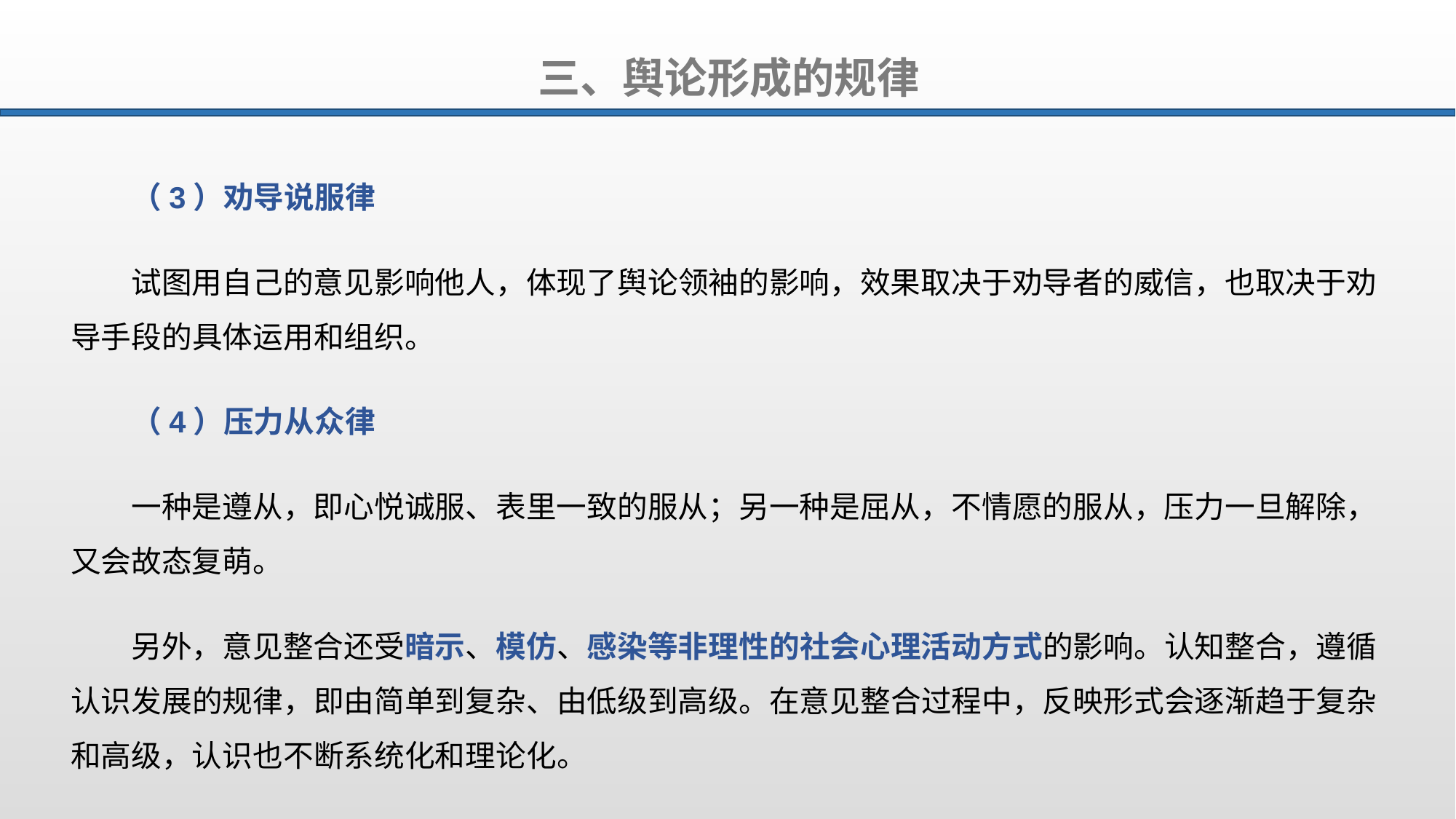

三、舆论形成的规律

（3）劝导说服律
试图用自己的意见影响他人，体现了舆论领袖的影响，效果取决于劝导者的威信，也取决于劝导手段的具体运用和组织。
（4）压力从众律
一种是遵从，即心悦诚服、表里一致的服从；另一种是屈从，不情愿的服从，压力一旦解除，又会故态复萌。
另外，意见整合还受暗示、模仿、感染等非理性的社会心理活动方式的影响。认知整合，遵循认识发展的规律，即由简单到复杂、由低级到高级。在意见整合过程中，反映形式会逐渐趋于复杂和高级，认识也不断系统化和理论化。